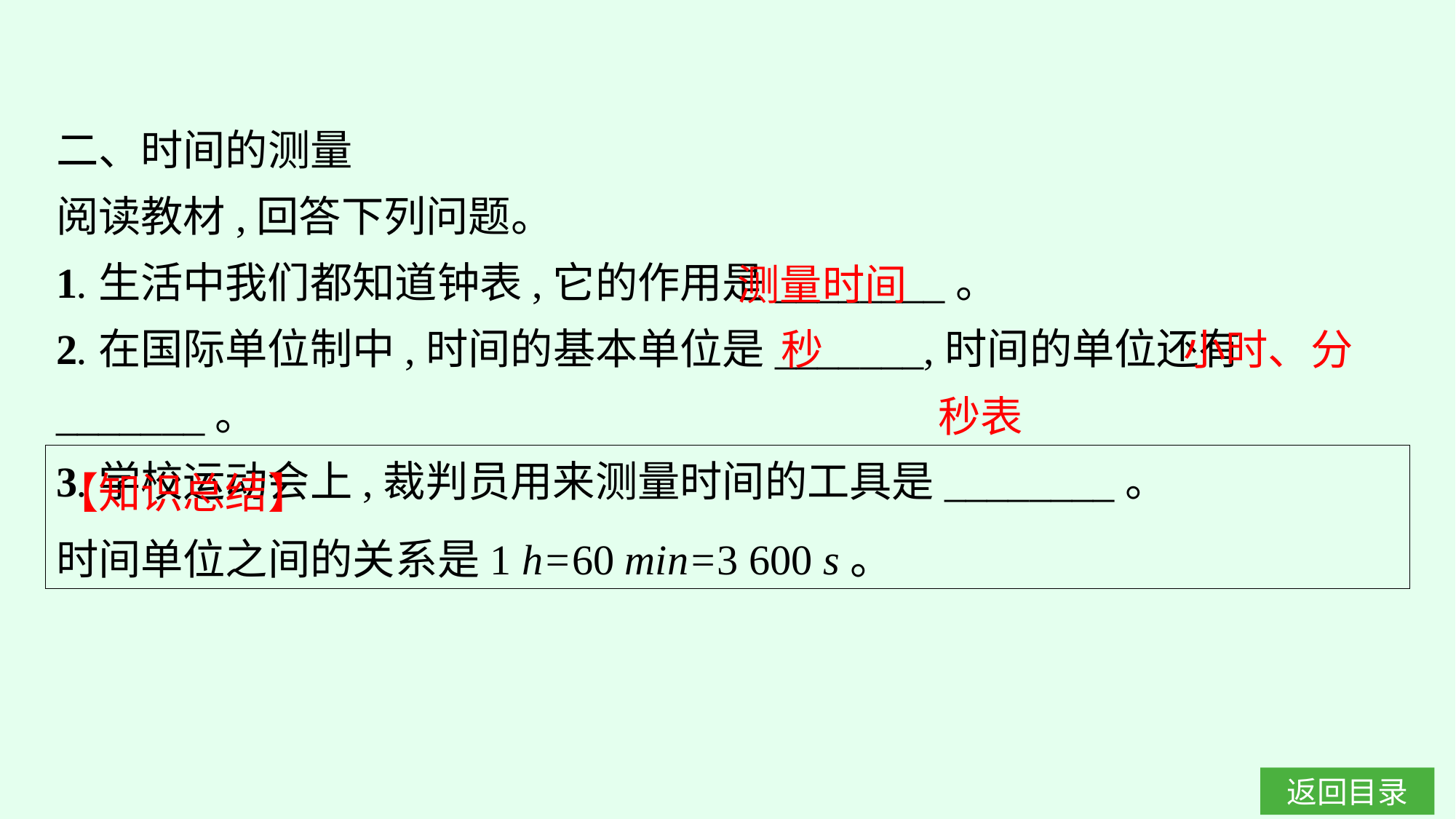

二、时间的测量
阅读教材,回答下列问题。
1.生活中我们都知道钟表,它的作用是________。
2.在国际单位制中,时间的基本单位是_______,时间的单位还有_______。
3.学校运动会上,裁判员用来测量时间的工具是________。
测量时间
秒
小时、分
秒表
【知识总结】
时间单位之间的关系是1 h=60 min=3 600 s。